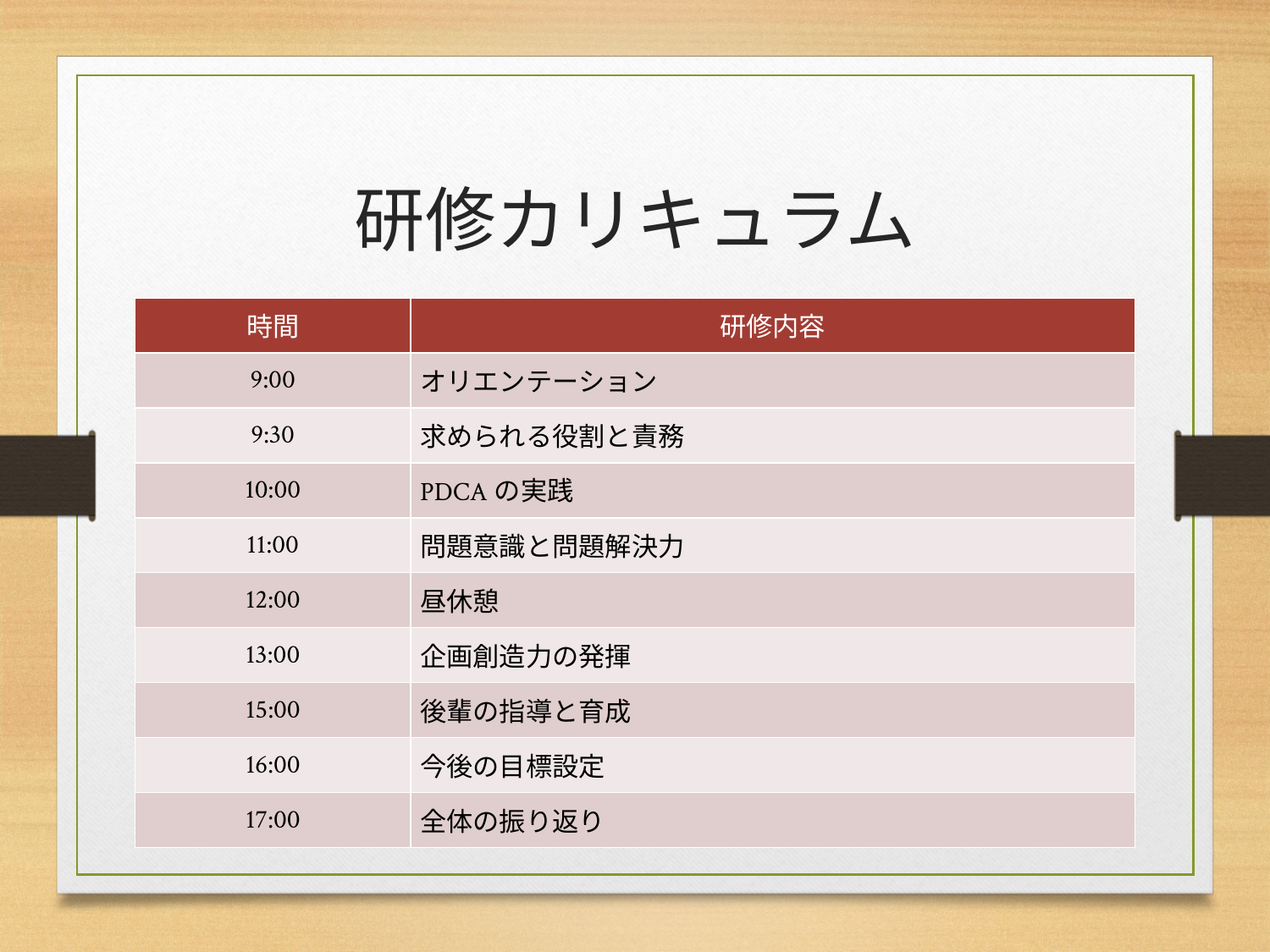

# 研修カリキュラム
| 時間 | 研修内容 |
| --- | --- |
| 9:00 | オリエンテーション |
| 9:30 | 求められる役割と責務 |
| 10:00 | PDCAの実践 |
| 11:00 | 問題意識と問題解決力 |
| 12:00 | 昼休憩 |
| 13:00 | 企画創造力の発揮 |
| 15:00 | 後輩の指導と育成 |
| 16:00 | 今後の目標設定 |
| 17:00 | 全体の振り返り |